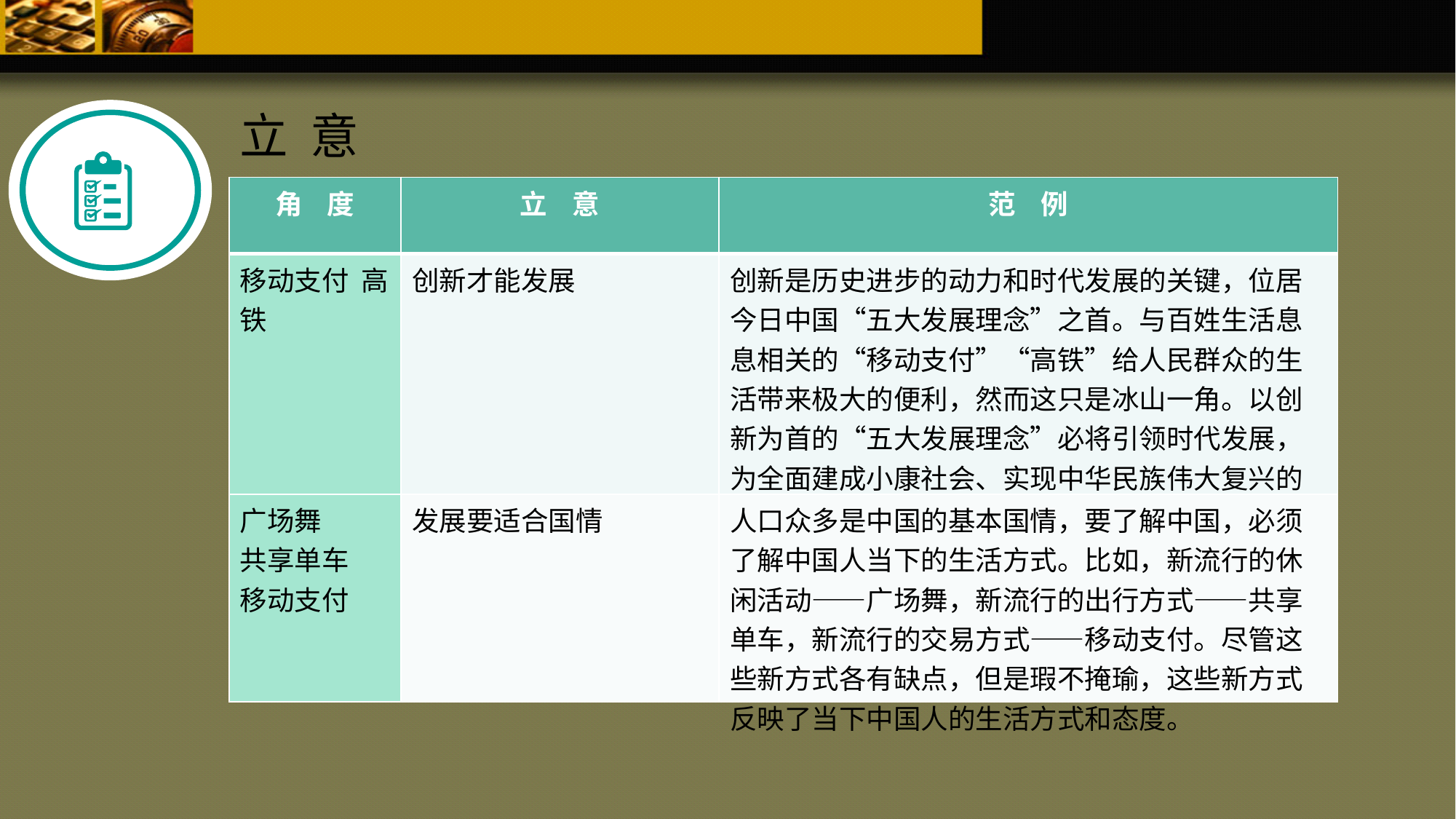

立  意

| 角 度 | 立 意 | 范 例 |
| --- | --- | --- |
| 移动支付 高铁 | 创新才能发展 | 创新是历史进步的动力和时代发展的关键，位居今日中国“五大发展理念”之首。与百姓生活息息相关的“移动支付”“高铁”给人民群众的生活带来极大的便利，然而这只是冰山一角。以创新为首的“五大发展理念”必将引领时代发展，为全面建成小康社会、实现中华民族伟大复兴的“中国梦”提供根本遵循、注入强劲动力。 |
| 广场舞 共享单车 移动支付 | 发展要适合国情 | 人口众多是中国的基本国情，要了解中国，必须了解中国人当下的生活方式。比如，新流行的休闲活动——广场舞，新流行的出行方式——共享单车，新流行的交易方式——移动支付。尽管这些新方式各有缺点，但是瑕不掩瑜，这些新方式反映了当下中国人的生活方式和态度。 |